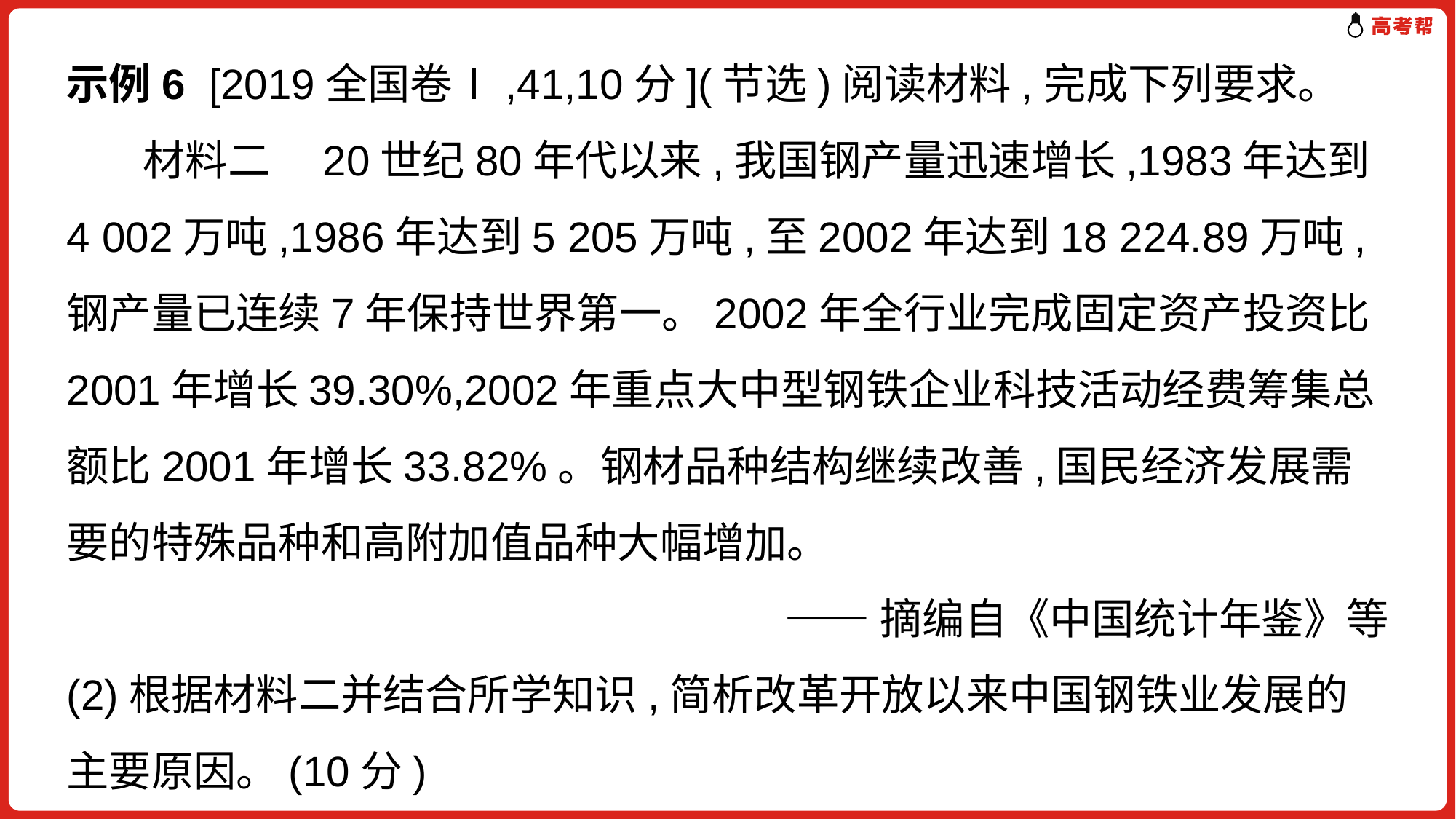

示例6  [2019全国卷Ⅰ,41,10分](节选)阅读材料,完成下列要求。
       材料二　20世纪80年代以来,我国钢产量迅速增长,1983年达到
4 002万吨,1986年达到5 205万吨,至2002年达到18 224.89万吨,钢产量已连续7年保持世界第一。2002年全行业完成固定资产投资比2001年增长39.30%,2002年重点大中型钢铁企业科技活动经费筹集总额比2001年增长33.82%。钢材品种结构继续改善,国民经济发展需要的特殊品种和高附加值品种大幅增加。
——摘编自《中国统计年鉴》等
(2)根据材料二并结合所学知识,简析改革开放以来中国钢铁业发展的主要原因。(10分)